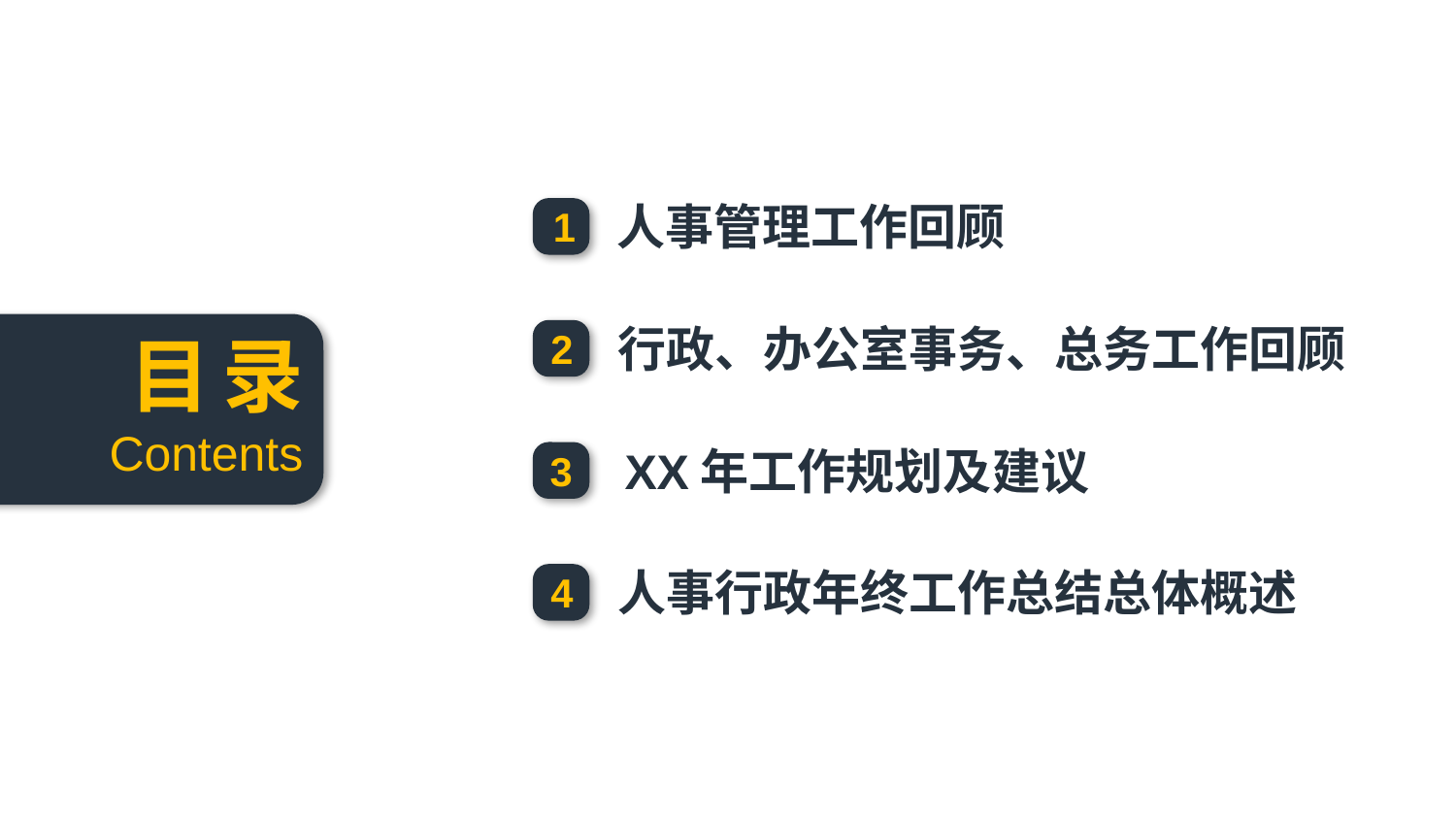

人事管理工作回顾
1

行政、办公室事务、总务工作回顾
2

目录
Contents
 XX年工作规划及建议
3

人事行政年终工作总结总体概述
4